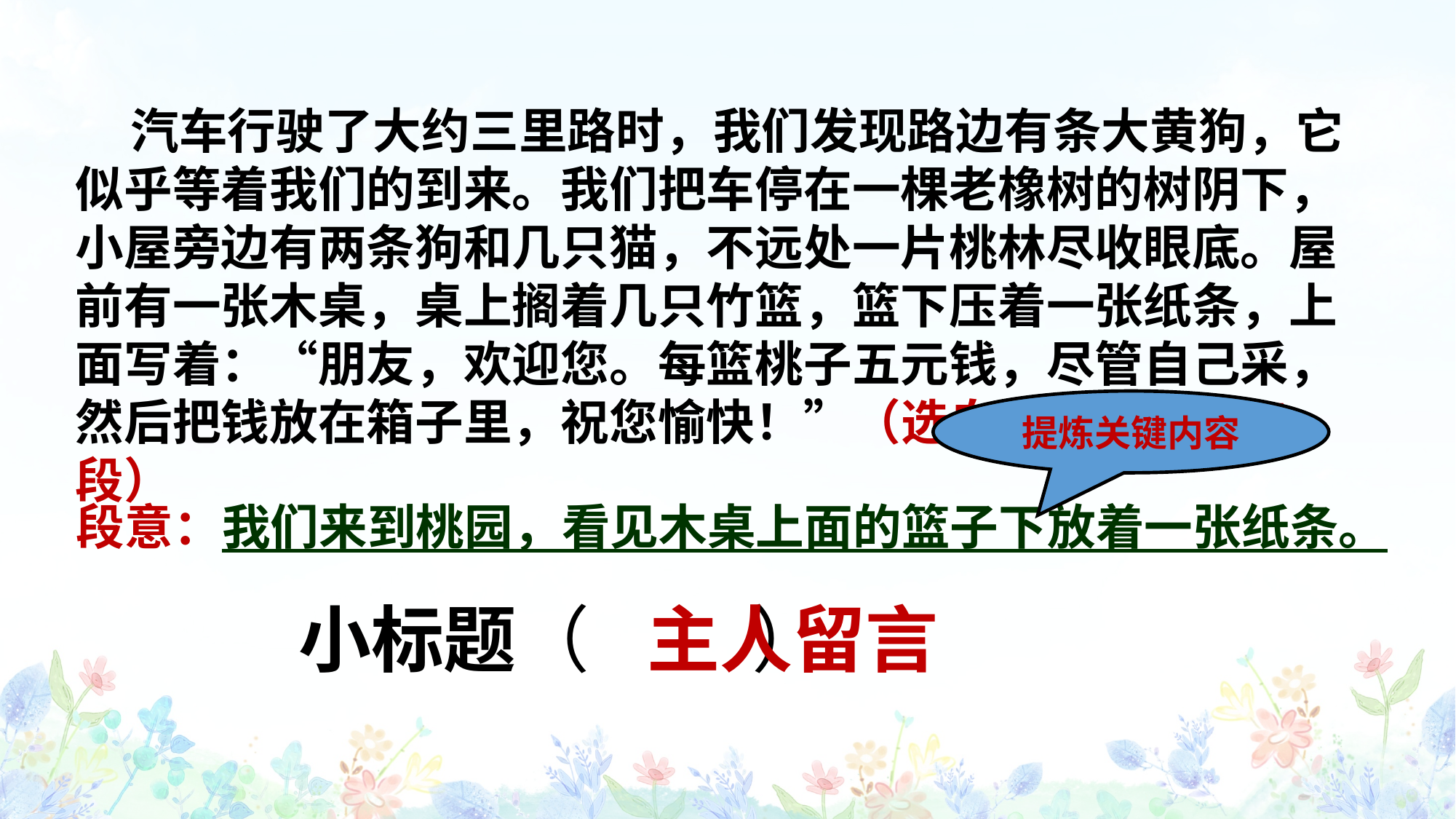

汽车行驶了大约三里路时，我们发现路边有条大黄狗，它似乎等着我们的到来。我们把车停在一棵老橡树的树阴下，小屋旁边有两条狗和几只猫，不远处一片桃林尽收眼底。屋前有一张木桌，桌上搁着几只竹篮，篮下压着一张纸条，上面写着：“朋友，欢迎您。每篮桃子五元钱，尽管自己采，然后把钱放在箱子里，祝您愉快！”（选自《信任》第三段）
提炼关键内容
段意：我们来到桃园，看见木桌上面的篮子下放着一张纸条。
主人留言
小标题（          ）